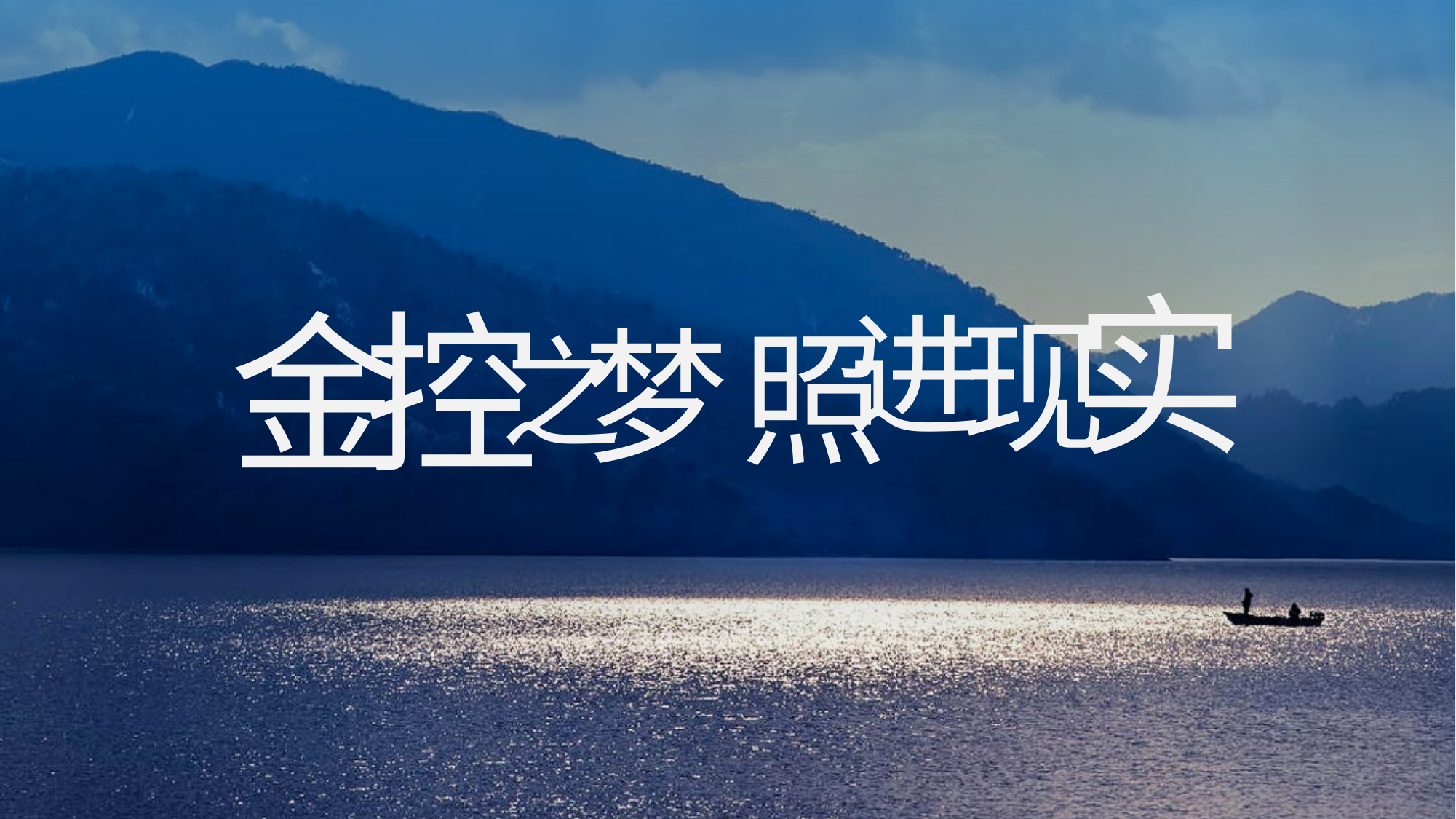

实
现
控
金
进
照
梦
之
延迟工具